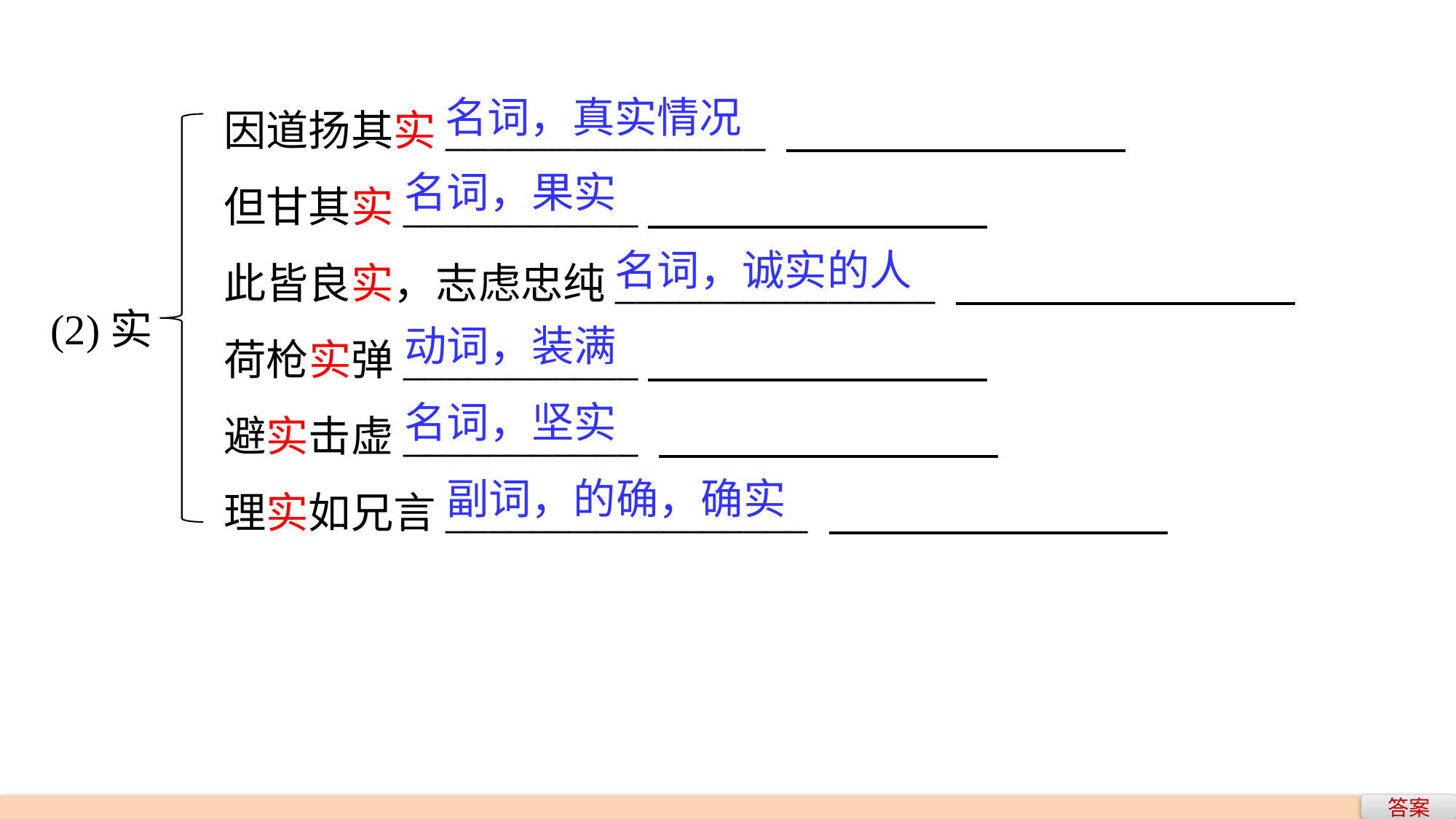

因道扬其实_______________
但甘其实___________
此皆良实，志虑忠纯_______________
荷枪实弹___________
避实击虚___________
理实如兄言_________________
名词，真实情况

名词，果实
名词，诚实的人
(2)实
动词，装满
名词，坚实
副词，的确，确实
答案